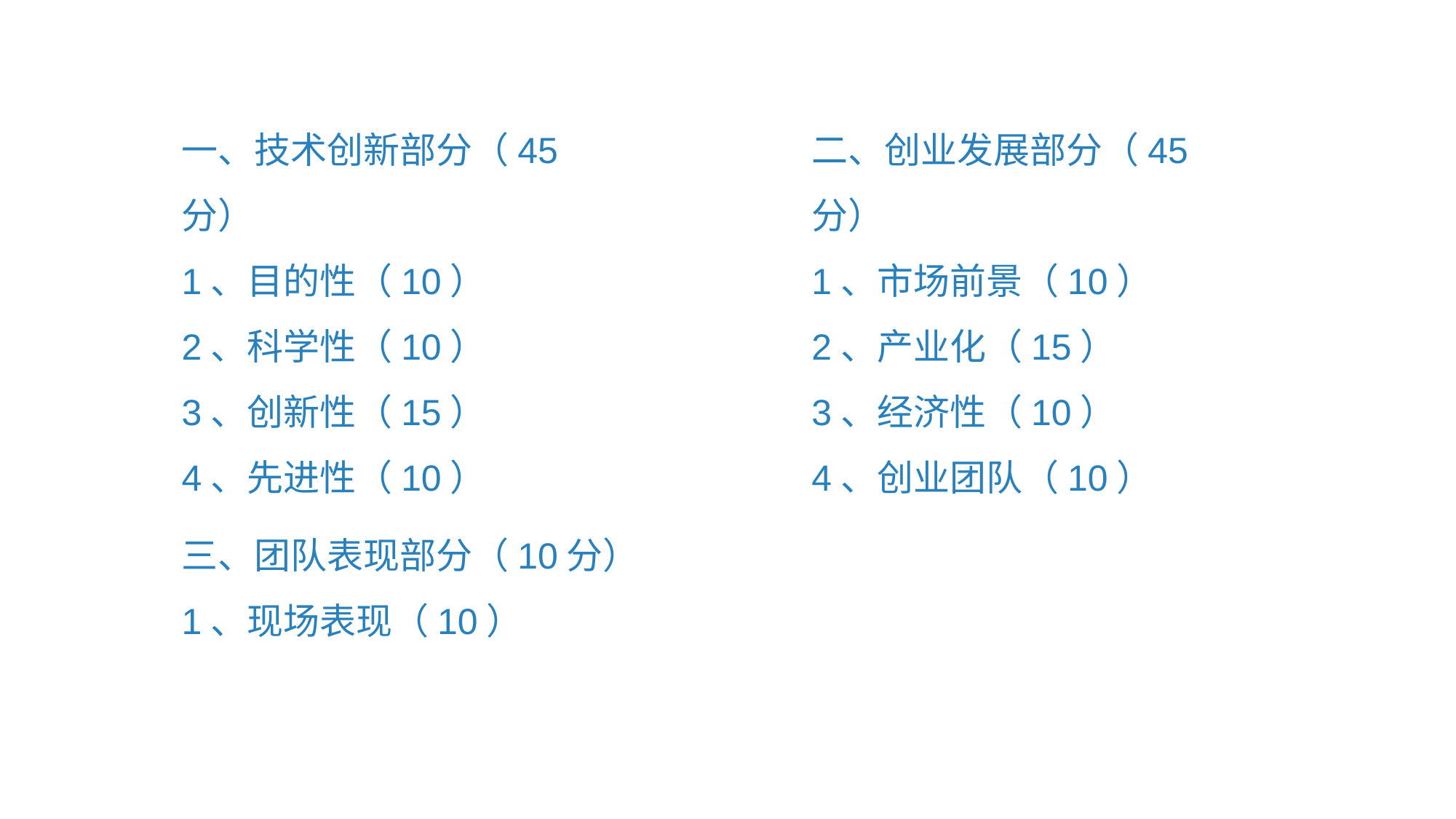

一、技术创新部分（45分）
1、目的性（10）
2、科学性（10）
3、创新性（15）
4、先进性（10）
二、创业发展部分（45分）
1、市场前景（10）
2、产业化（15）
3、经济性（10）
4、创业团队（10）
三、团队表现部分（10分）
1、现场表现（10）